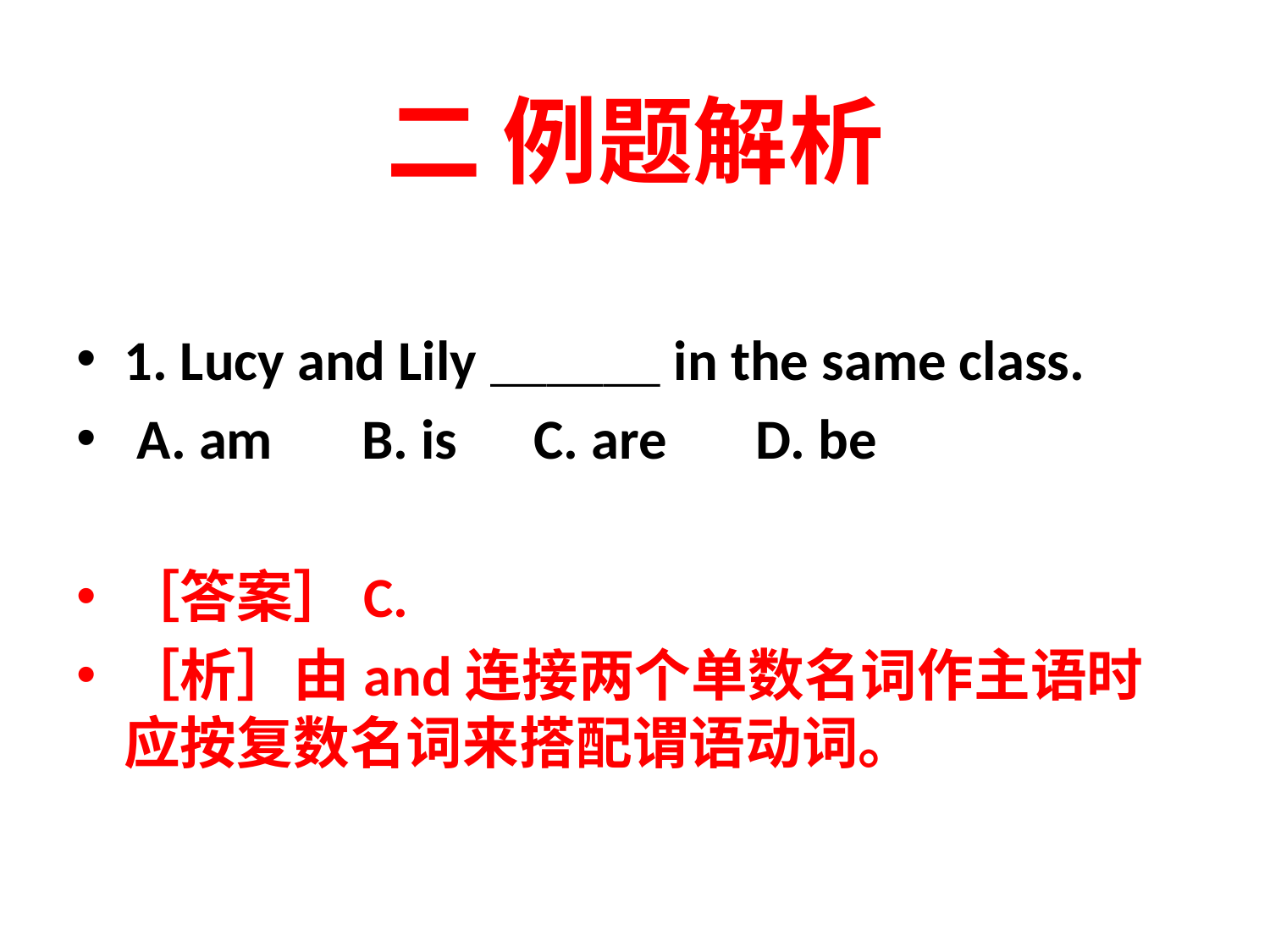

# 二 例题解析
1. Lucy and Lily＿＿＿in the same class.
 A. am       B. is      C. are       D. be

［答案］C.
［析］由and连接两个单数名词作主语时应按复数名词来搭配谓语动词。